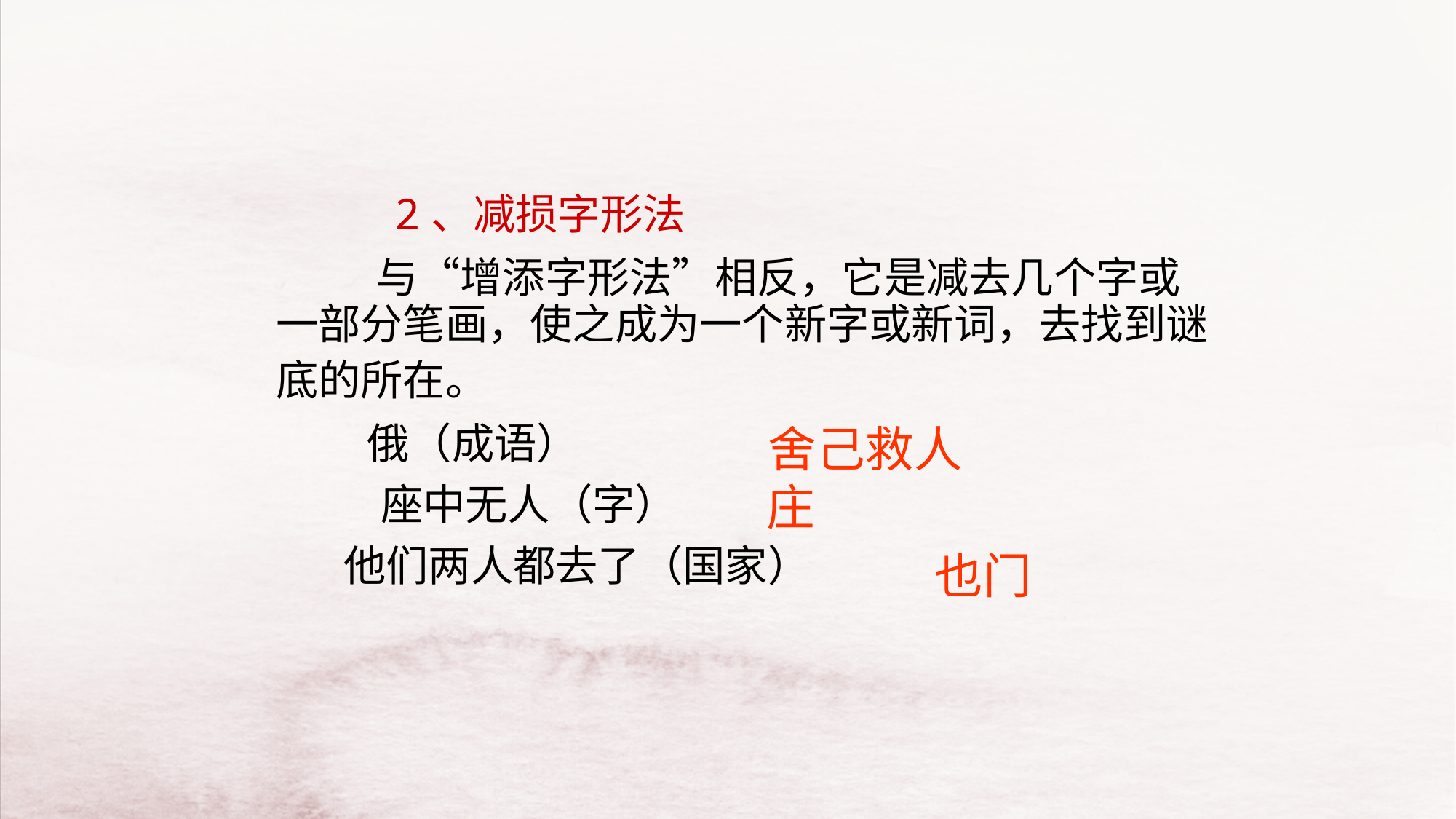

2、减损字形法
　　　与“增添字形法”相反，它是减去几个字或一部分笔画，使之成为一个新字或新词，去找到谜底的所在。
  　     俄（成语）
　  　   座中无人（字）
         他们两人都去了（国家）

舍己救人
庄

也门